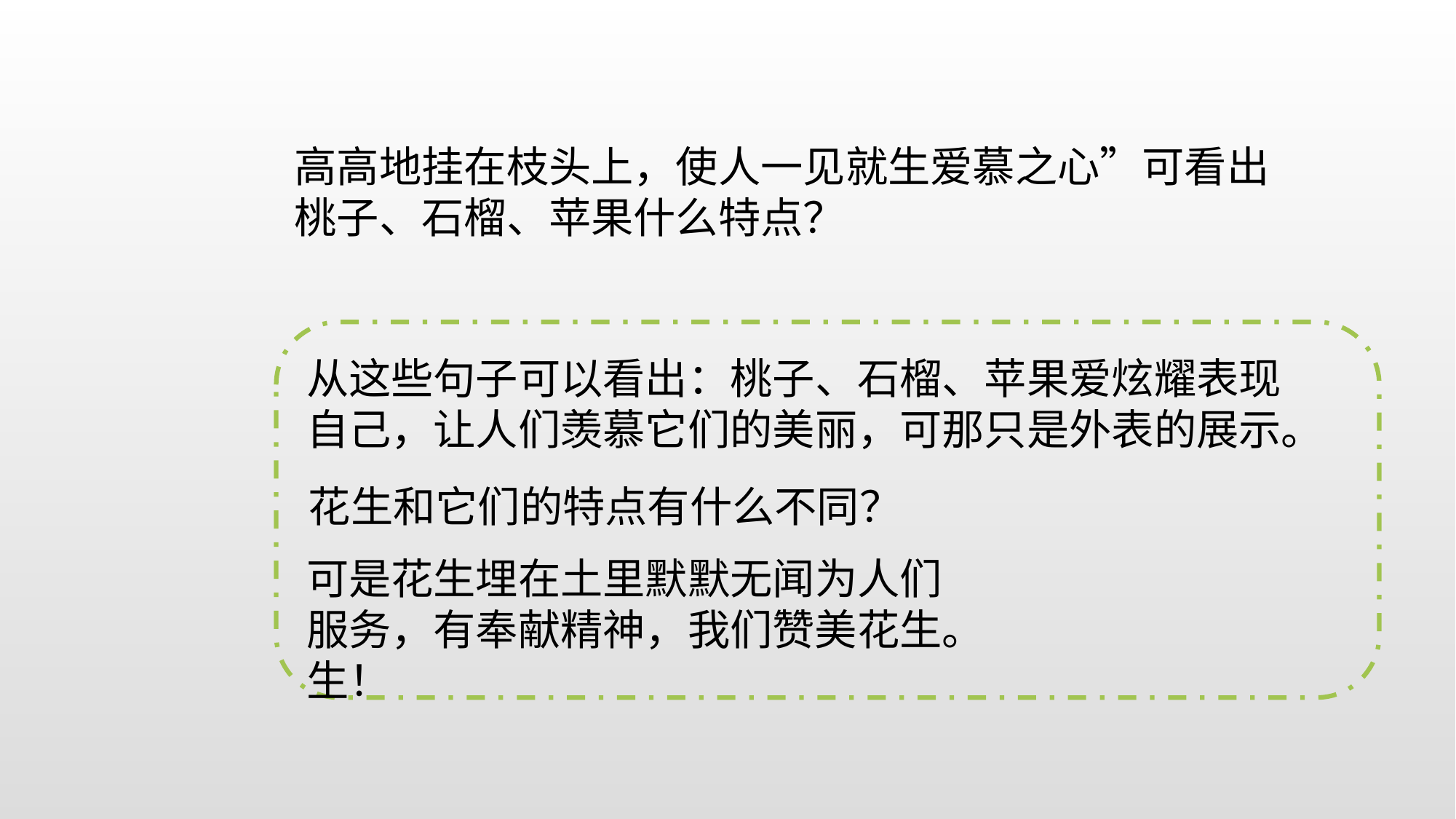

高高地挂在枝头上，使人一见就生爱慕之心”可看出桃子、石榴、苹果什么特点？

从这些句子可以看出：桃子、石榴、苹果爱炫耀表现自己，让人们羡慕它们的美丽，可那只是外表的展示。
花生和它们的特点有什么不同？
可是花生埋在土里默默无闻为人们服务，有奉献精神，我们赞美花生。生！